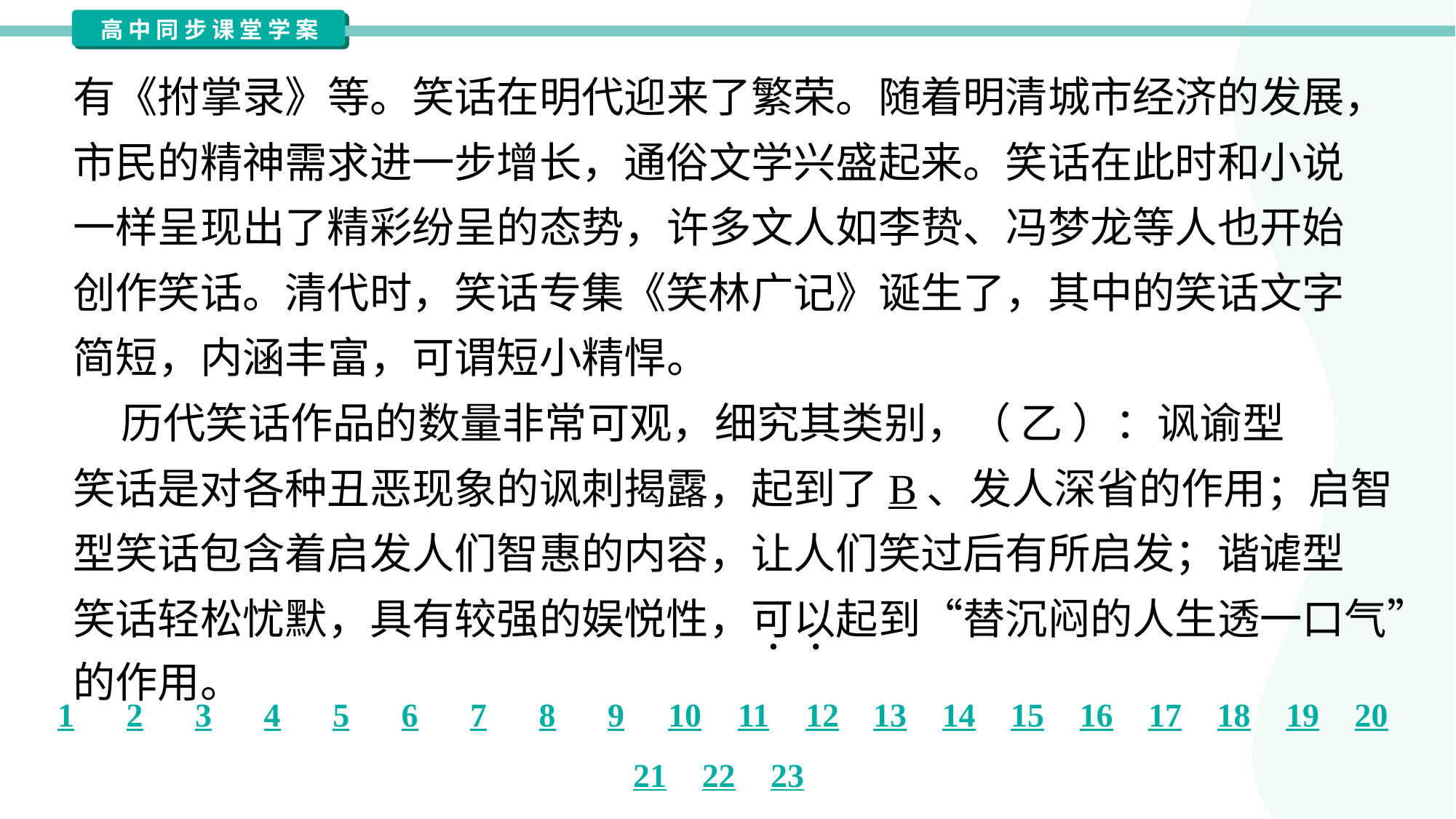

有《拊掌录》等。笑话在明代迎来了繁荣。随着明清城市经济的发展，
市民的精神需求进一步增长，通俗文学兴盛起来。笑话在此时和小说
一样呈现出了精彩纷呈的态势，许多文人如李贽、冯梦龙等人也开始
创作笑话。清代时，笑话专集《笑林广记》诞生了，其中的笑话文字
简短，内涵丰富，可谓短小精悍。
    历代笑话作品的数量非常可观，细究其类别，（ 乙 ）：讽谕型
笑话是对各种丑恶现象的讽刺揭露，起到了B、发人深省的作用；启智
型笑话包含着启发人们智惠的内容，让人们笑过后有所启发；谐谑型
笑话轻松忧默，具有较强的娱悦性，可以起到“替沉闷的人生透一口气”
的作用。#1.3